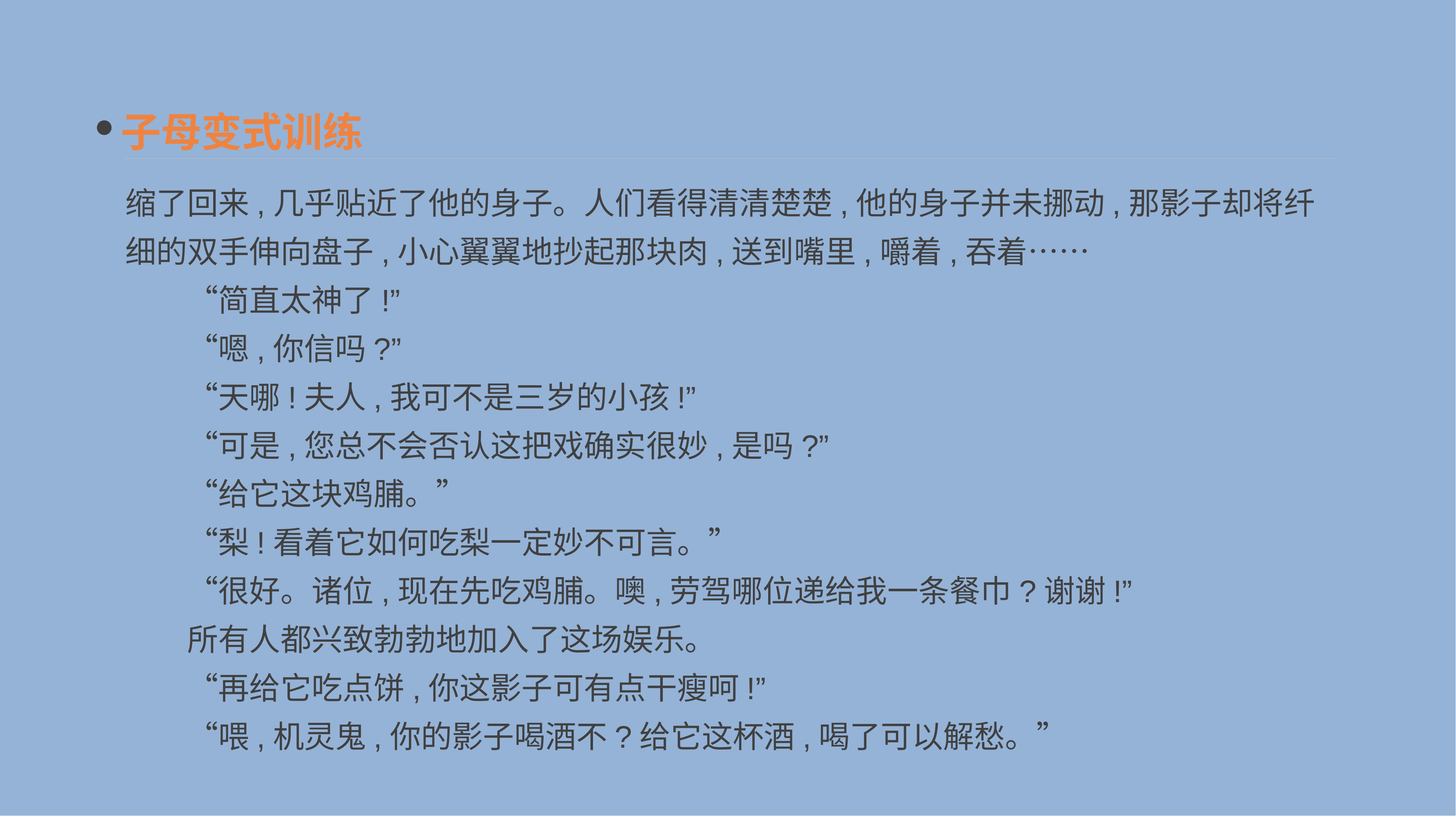

子母变式训练

缩了回来,几乎贴近了他的身子。人们看得清清楚楚,他的身子并未挪动,那影子却将纤细的双手伸向盘子,小心翼翼地抄起那块肉,送到嘴里,嚼着,吞着……
　　“简直太神了!”
　　“嗯,你信吗?”
　　“天哪!夫人,我可不是三岁的小孩!”
　　“可是,您总不会否认这把戏确实很妙,是吗?”
　　“给它这块鸡脯。”
　　“梨!看着它如何吃梨一定妙不可言。”
　　“很好。诸位,现在先吃鸡脯。噢,劳驾哪位递给我一条餐巾?谢谢!”
　　所有人都兴致勃勃地加入了这场娱乐。
　　“再给它吃点饼,你这影子可有点干瘦呵!”
　　“喂,机灵鬼,你的影子喝酒不?给它这杯酒,喝了可以解愁。”